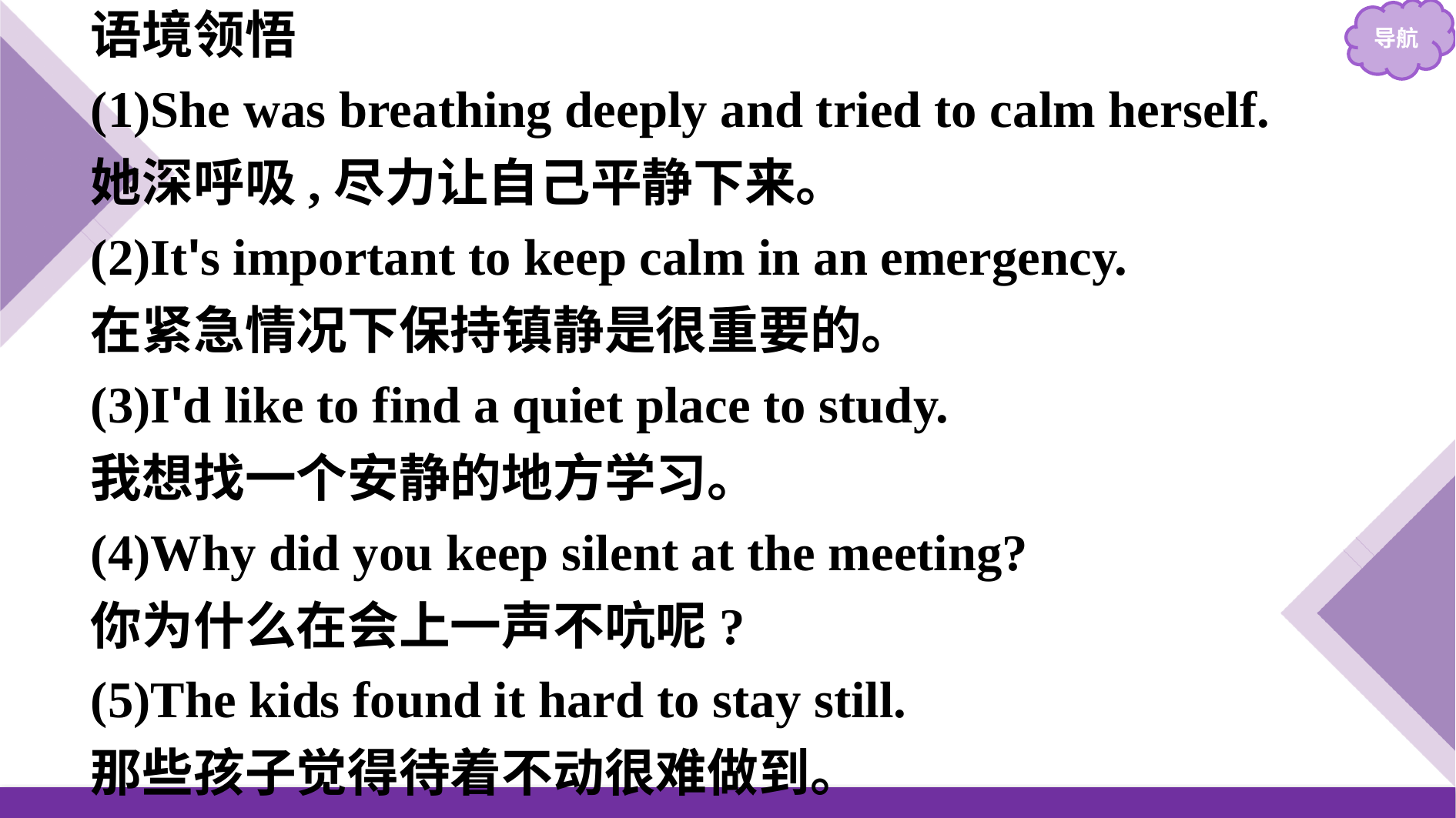

语境领悟
(1)She was breathing deeply and tried to calm herself.
她深呼吸,尽力让自己平静下来。
(2)It's important to keep calm in an emergency.
在紧急情况下保持镇静是很重要的。
(3)I'd like to find a quiet place to study.
我想找一个安静的地方学习。
(4)Why did you keep silent at the meeting?
你为什么在会上一声不吭呢?
(5)The kids found it hard to stay still.
那些孩子觉得待着不动很难做到。